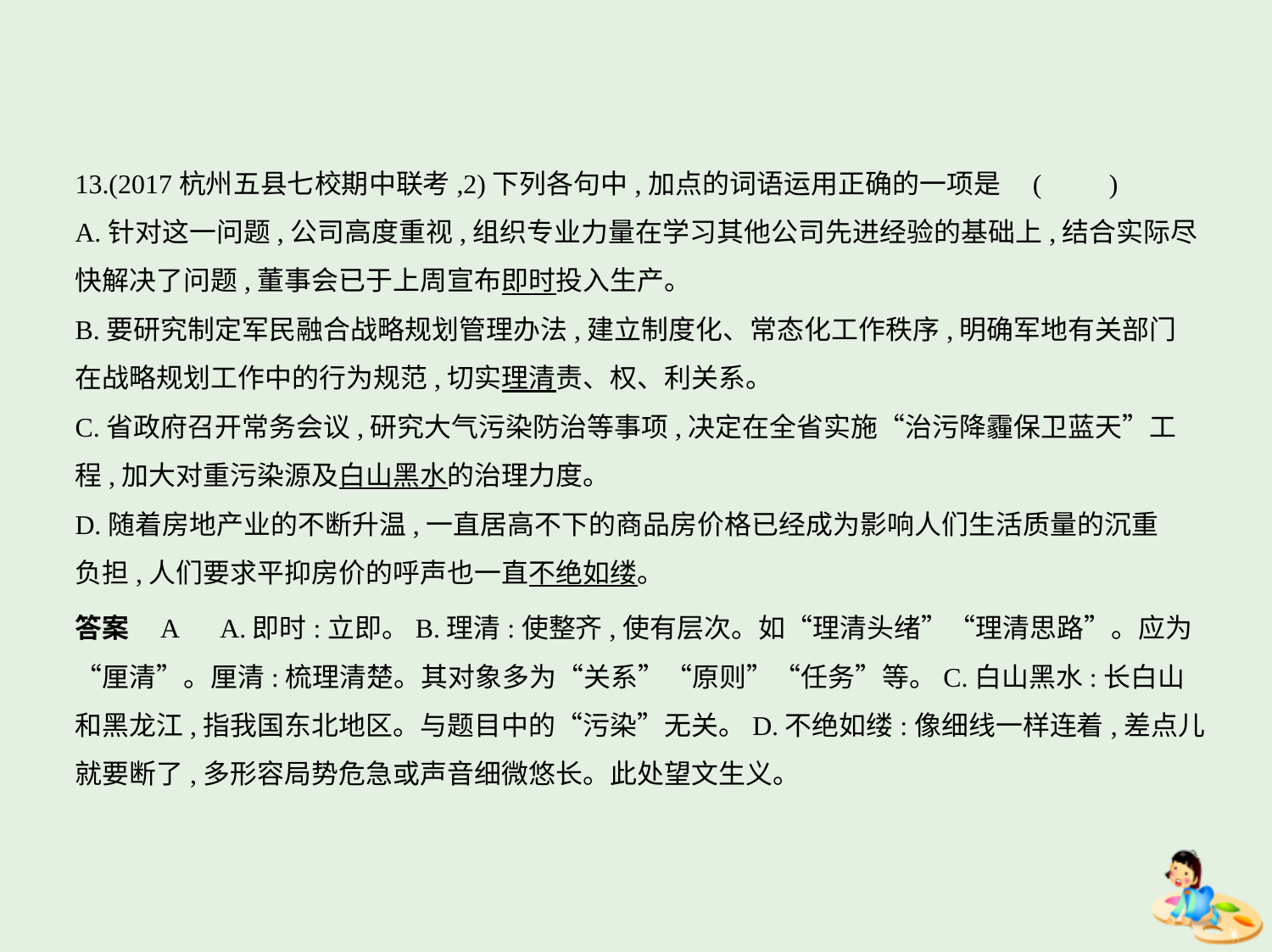

13.(2017杭州五县七校期中联考,2)下列各句中,加点的词语运用正确的一项是 (　　)
A.针对这一问题,公司高度重视,组织专业力量在学习其他公司先进经验的基础上,结合实际尽
快解决了问题,董事会已于上周宣布即时投入生产。
B.要研究制定军民融合战略规划管理办法,建立制度化、常态化工作秩序,明确军地有关部门
在战略规划工作中的行为规范,切实理清责、权、利关系。
C.省政府召开常务会议,研究大气污染防治等事项,决定在全省实施“治污降霾保卫蓝天”工
程,加大对重污染源及白山黑水的治理力度。
D.随着房地产业的不断升温,一直居高不下的商品房价格已经成为影响人们生活质量的沉重
负担,人们要求平抑房价的呼声也一直不绝如缕。
答案    A　A.即时:立即。B.理清:使整齐,使有层次。如“理清头绪”“理清思路”。应为
“厘清”。厘清:梳理清楚。其对象多为“关系”“原则”“任务”等。C.白山黑水:长白山
和黑龙江,指我国东北地区。与题目中的“污染”无关。D.不绝如缕:像细线一样连着,差点儿
就要断了,多形容局势危急或声音细微悠长。此处望文生义。